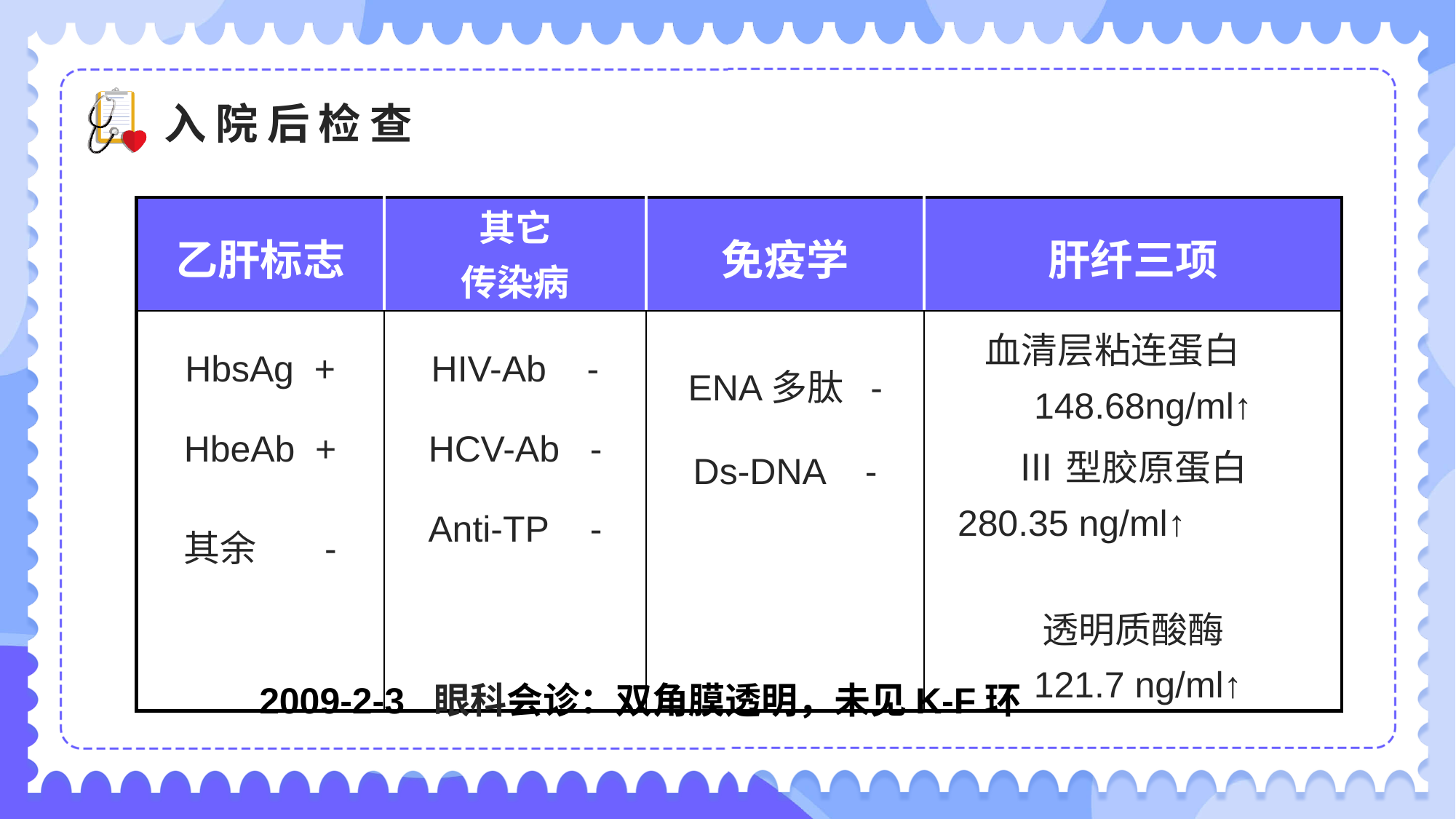

入院后检查
| 乙肝标志 | 其它 传染病 | 免疫学 | 肝纤三项 |
| --- | --- | --- | --- |
| HbsAg + HbeAb + 其余 - | HIV-Ab - HCV-Ab - Anti-TP - | ENA多肽 - Ds-DNA - | 血清层粘连蛋白 148.68ng/ml↑ Ⅲ型胶原蛋白 280.35 ng/ml↑ 透明质酸酶 121.7 ng/ml↑ |
2009-2-3  眼科会诊：双角膜透明，未见K-F环